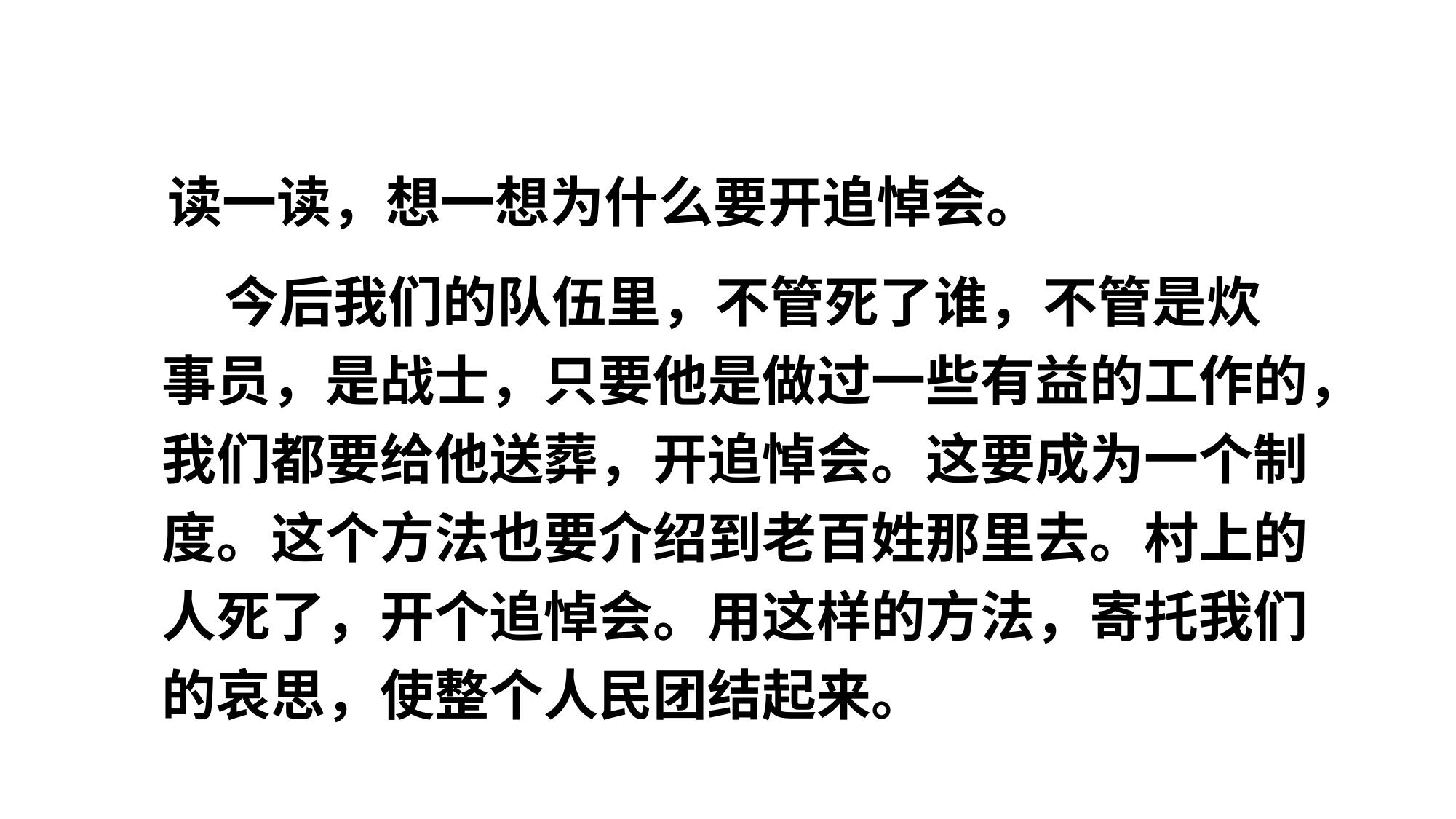

读一读，想一想为什么要开追悼会。
    今后我们的队伍里，不管死了谁，不管是炊事员，是战士，只要他是做过一些有益的工作的，我们都要给他送葬，开追悼会。这要成为一个制度。这个方法也要介绍到老百姓那里去。村上的人死了，开个追悼会。用这样的方法，寄托我们的哀思，使整个人民团结起来。